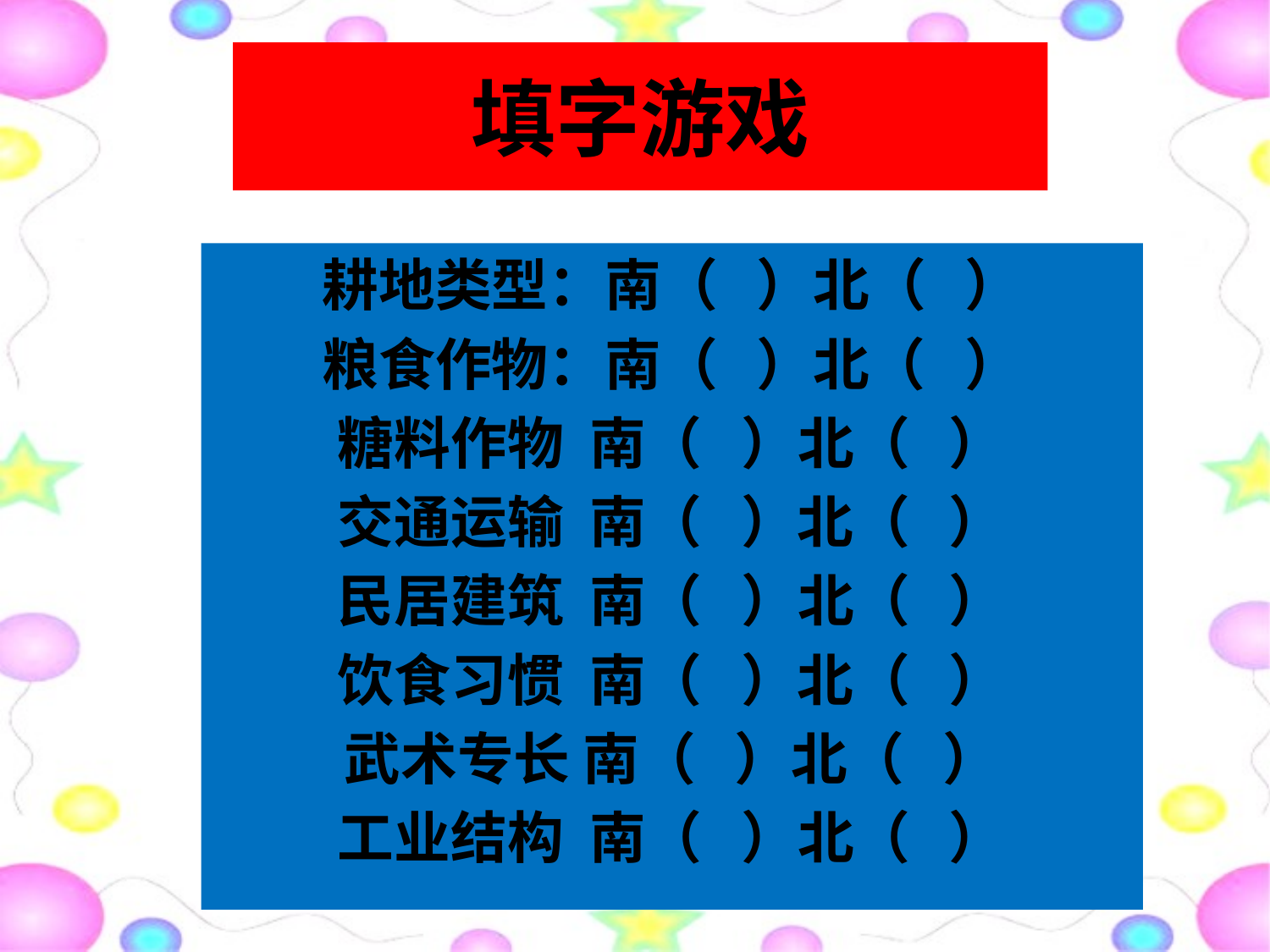

# 填字游戏
耕地类型：南（   ）北（   ）
粮食作物：南（   ）北（   ）
糖料作物  南（   ）北（   ）
交通运输  南（   ）北（   ）
民居建筑  南（   ）北（   ）
饮食习惯  南（   ）北（   ）
武术专长 南（   ）北（   ）
工业结构  南（   ）北（   ）